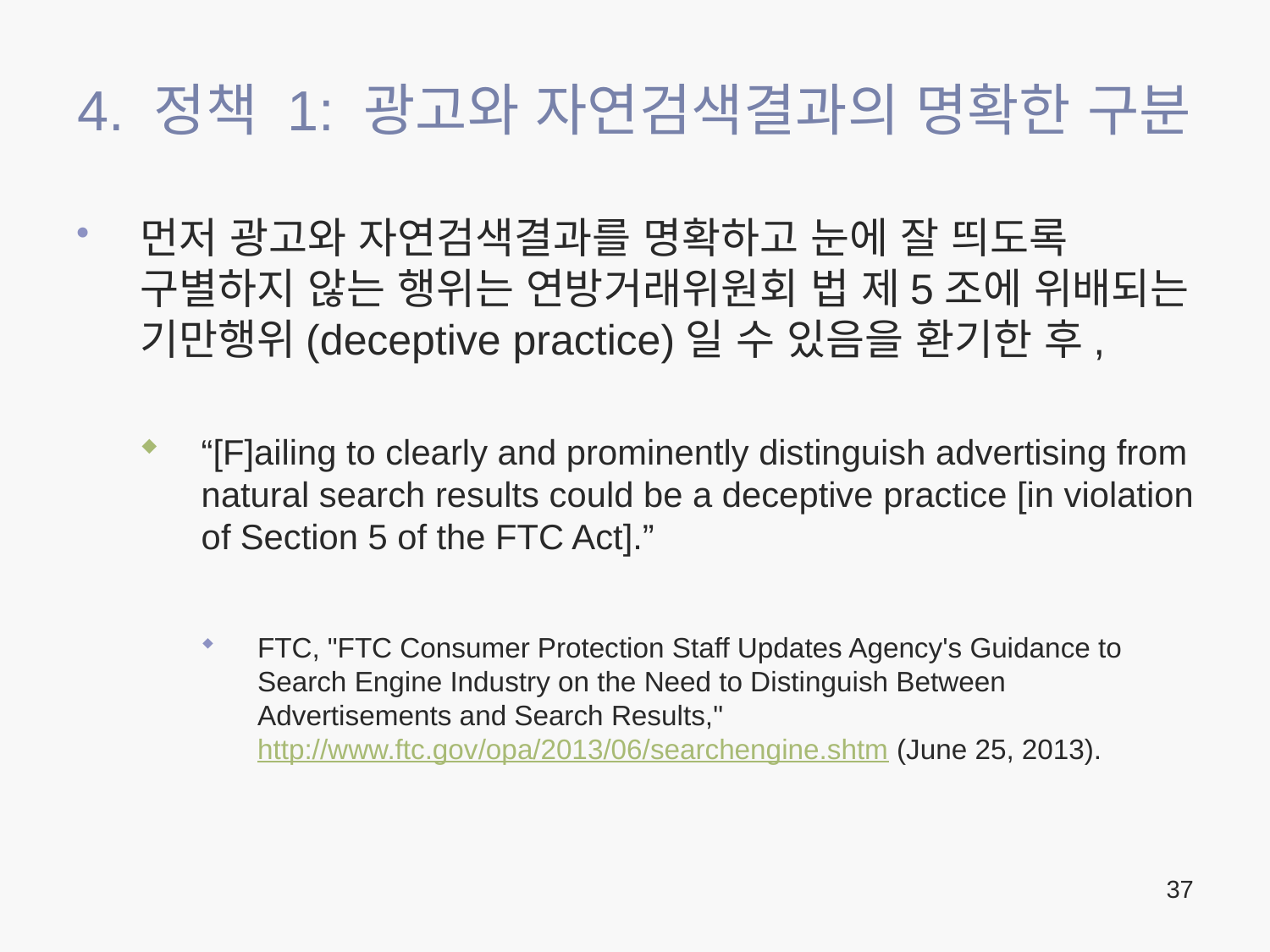

# 4. 정책 1: 광고와 자연검색결과의 명확한 구분
먼저 광고와 자연검색결과를 명확하고 눈에 잘 띄도록 구별하지 않는 행위는 연방거래위원회 법 제5조에 위배되는 기만행위(deceptive practice)일 수 있음을 환기한 후,

“[F]ailing to clearly and prominently distinguish advertising from natural search results could be a deceptive practice [in violation of Section 5 of the FTC Act].”

FTC, "FTC Consumer Protection Staff Updates Agency's Guidance to Search Engine Industry on the Need to Distinguish Between Advertisements and Search Results," http://www.ftc.gov/opa/2013/06/searchengine.shtm (June 25, 2013).

37